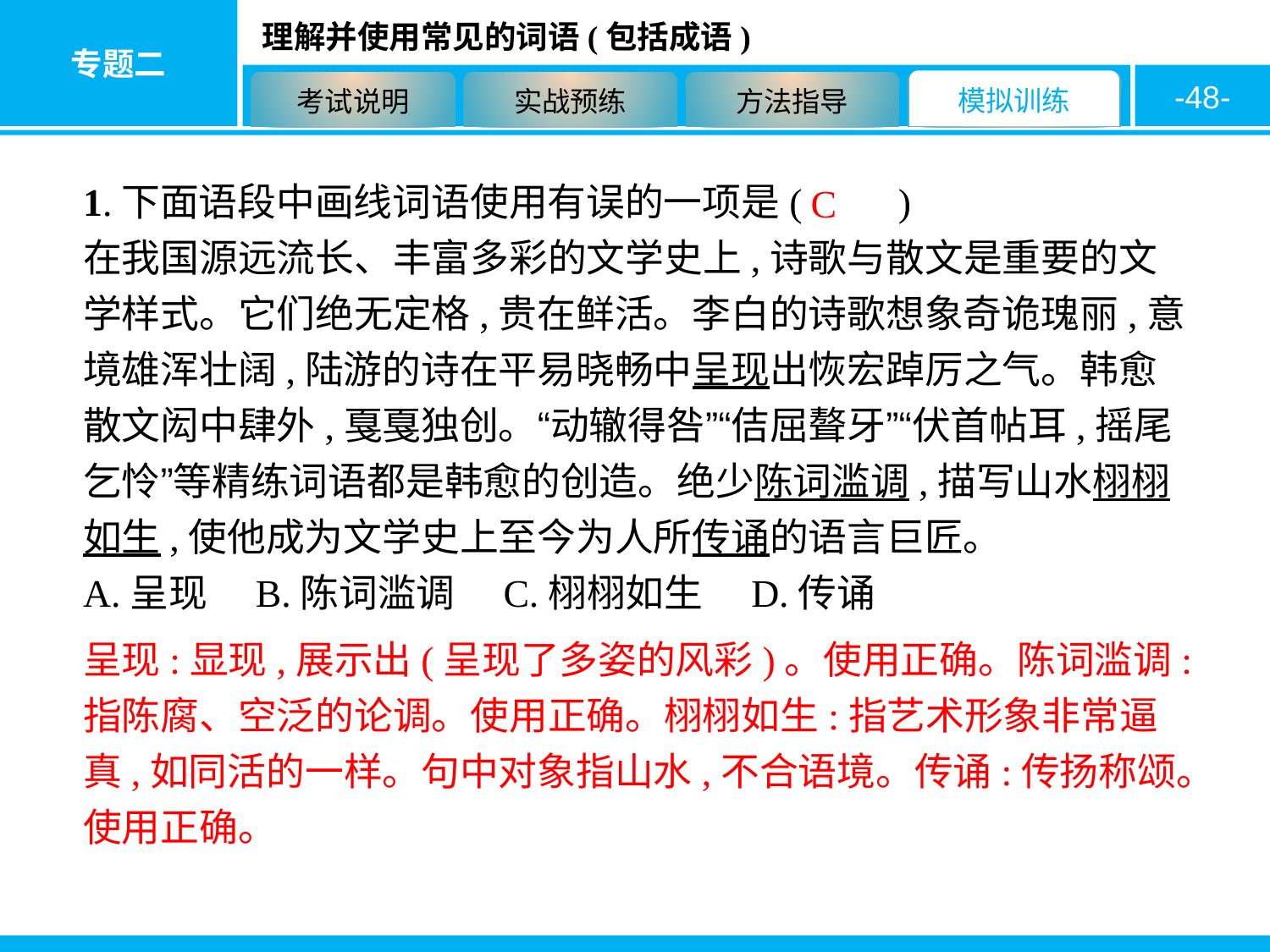

-48-
1.下面语段中画线词语使用有误的一项是(　　)
在我国源远流长、丰富多彩的文学史上,诗歌与散文是重要的文学样式。它们绝无定格,贵在鲜活。李白的诗歌想象奇诡瑰丽,意境雄浑壮阔,陆游的诗在平易晓畅中呈现出恢宏踔厉之气。韩愈散文闳中肆外,戛戛独创。“动辙得咎”“佶屈聱牙”“伏首帖耳,摇尾乞怜”等精练词语都是韩愈的创造。绝少陈词滥调,描写山水栩栩如生,使他成为文学史上至今为人所传诵的语言巨匠。
A.呈现　B.陈词滥调　C.栩栩如生　D.传诵
C
呈现:显现,展示出(呈现了多姿的风彩)。使用正确。陈词滥调:指陈腐、空泛的论调。使用正确。栩栩如生:指艺术形象非常逼真,如同活的一样。句中对象指山水,不合语境。传诵:传扬称颂。使用正确。